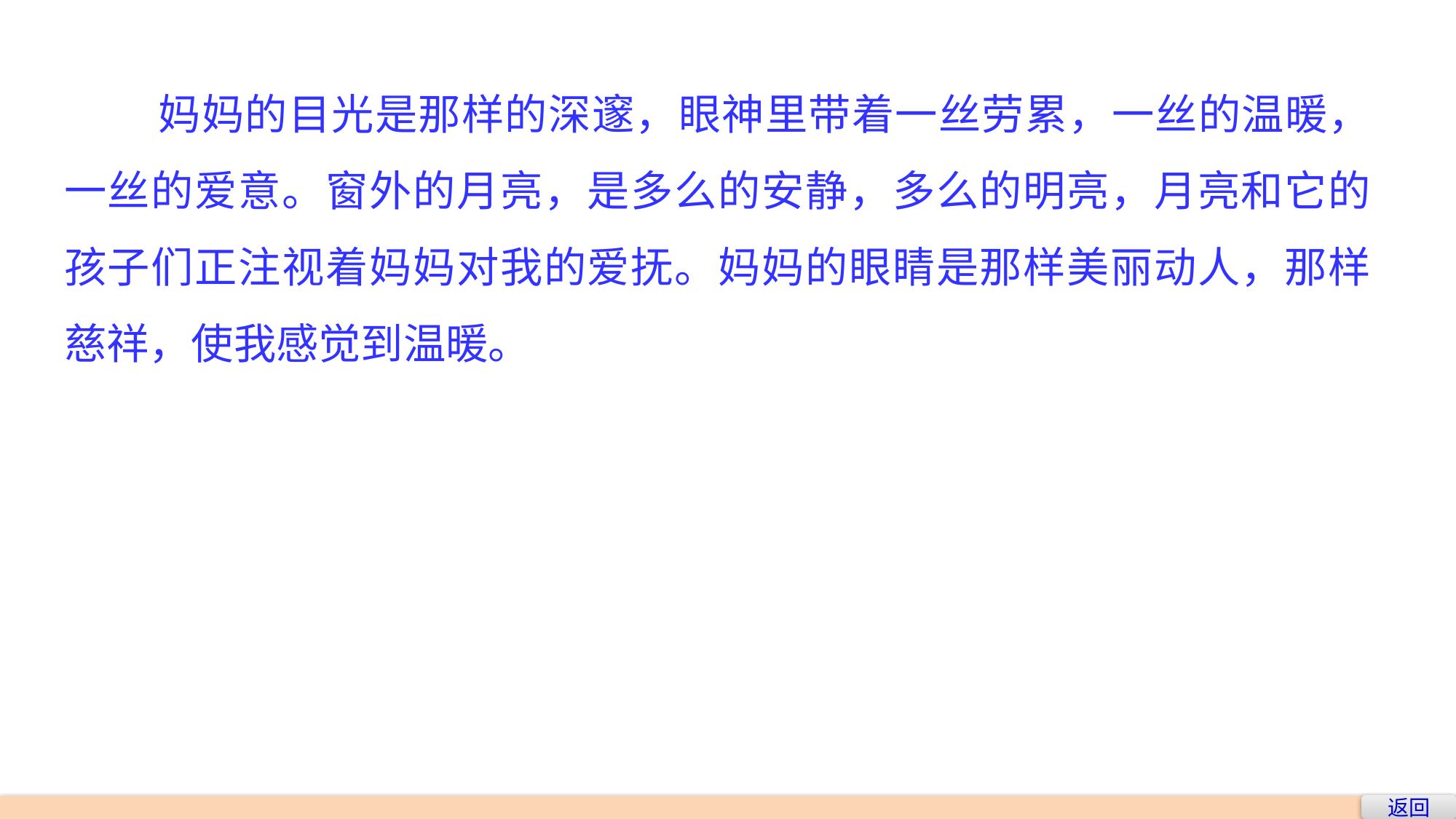

妈妈的目光是那样的深邃，眼神里带着一丝劳累，一丝的温暖，一丝的爱意。窗外的月亮，是多么的安静，多么的明亮，月亮和它的孩子们正注视着妈妈对我的爱抚。妈妈的眼睛是那样美丽动人，那样慈祥，使我感觉到温暖。
返回